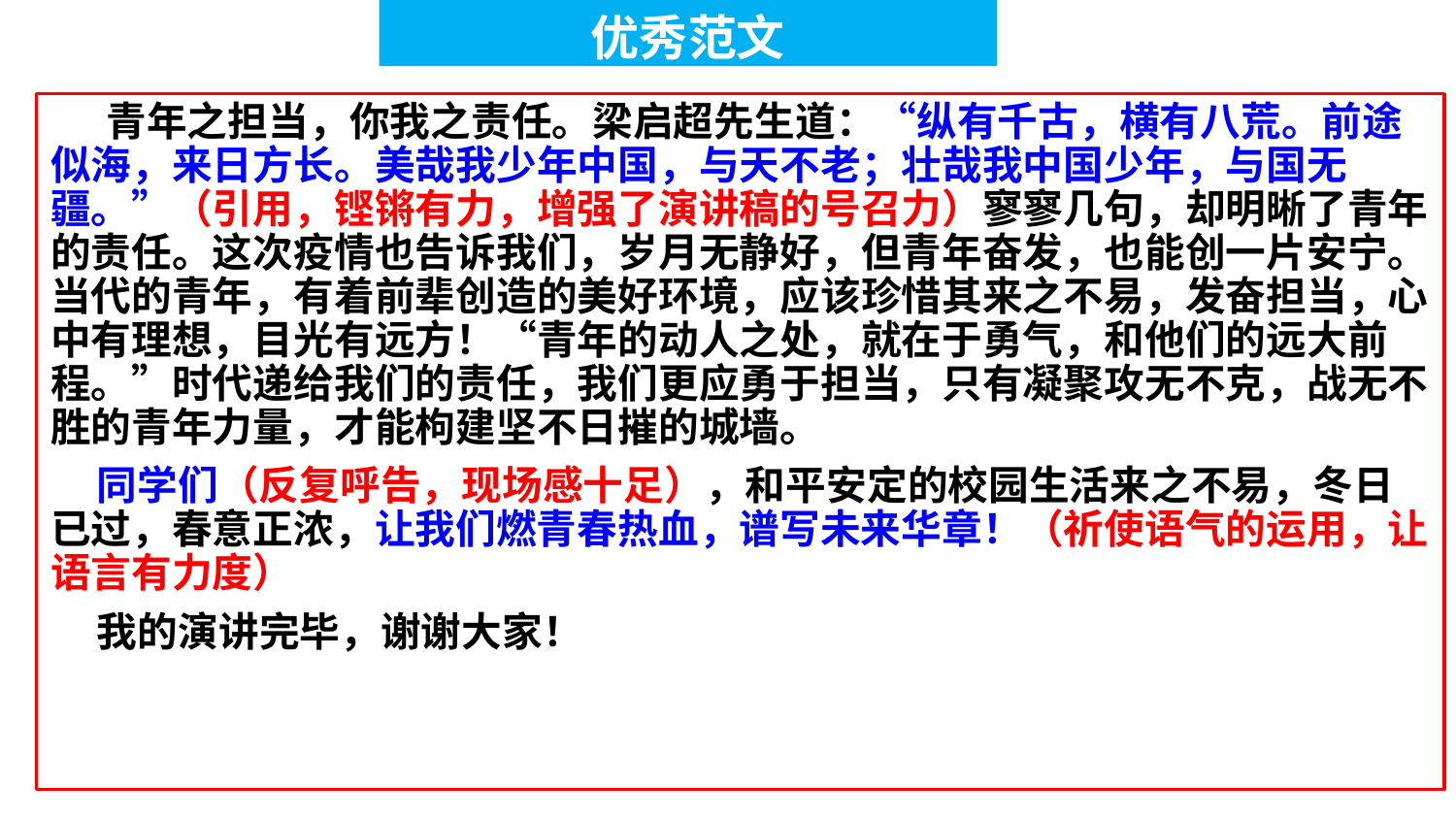

优秀范文
     青年之担当，你我之责任。梁启超先生道：“纵有千古，横有八荒。前途似海，来日方长。美哉我少年中国，与天不老；壮哉我中国少年，与国无疆。”（引用，铿锵有力，增强了演讲稿的号召力）寥寥几句，却明晰了青年的责任。这次疫情也告诉我们，岁月无静好，但青年奋发，也能创一片安宁。当代的青年，有着前辈创造的美好环境，应该珍惜其来之不易，发奋担当，心中有理想，目光有远方！“青年的动人之处，就在于勇气，和他们的远大前程。”时代递给我们的责任，我们更应勇于担当，只有凝聚攻无不克，战无不胜的青年力量，才能枸建坚不日摧的城墙。
    同学们（反复呼告，现场感十足），和平安定的校园生活来之不易，冬日已过，春意正浓，让我们燃青春热血，谱写未来华章！（祈使语气的运用，让语言有力度）
    我的演讲完毕，谢谢大家！